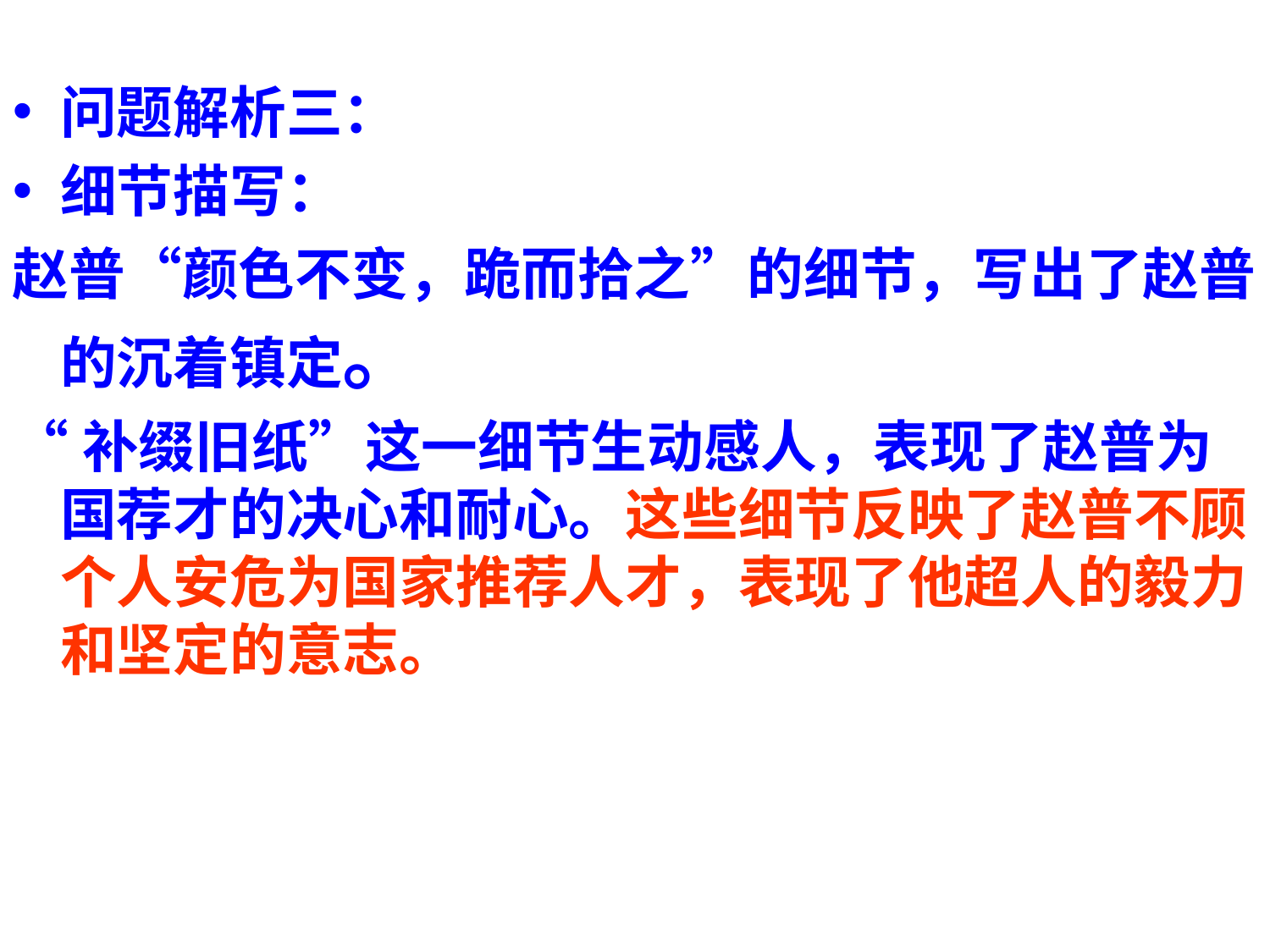

问题解析三：
细节描写：
赵普“颜色不变，跪而拾之”的细节，写出了赵普的沉着镇定。
“补缀旧纸”这一细节生动感人，表现了赵普为国荐才的决心和耐心。这些细节反映了赵普不顾个人安危为国家推荐人才，表现了他超人的毅力和坚定的意志。